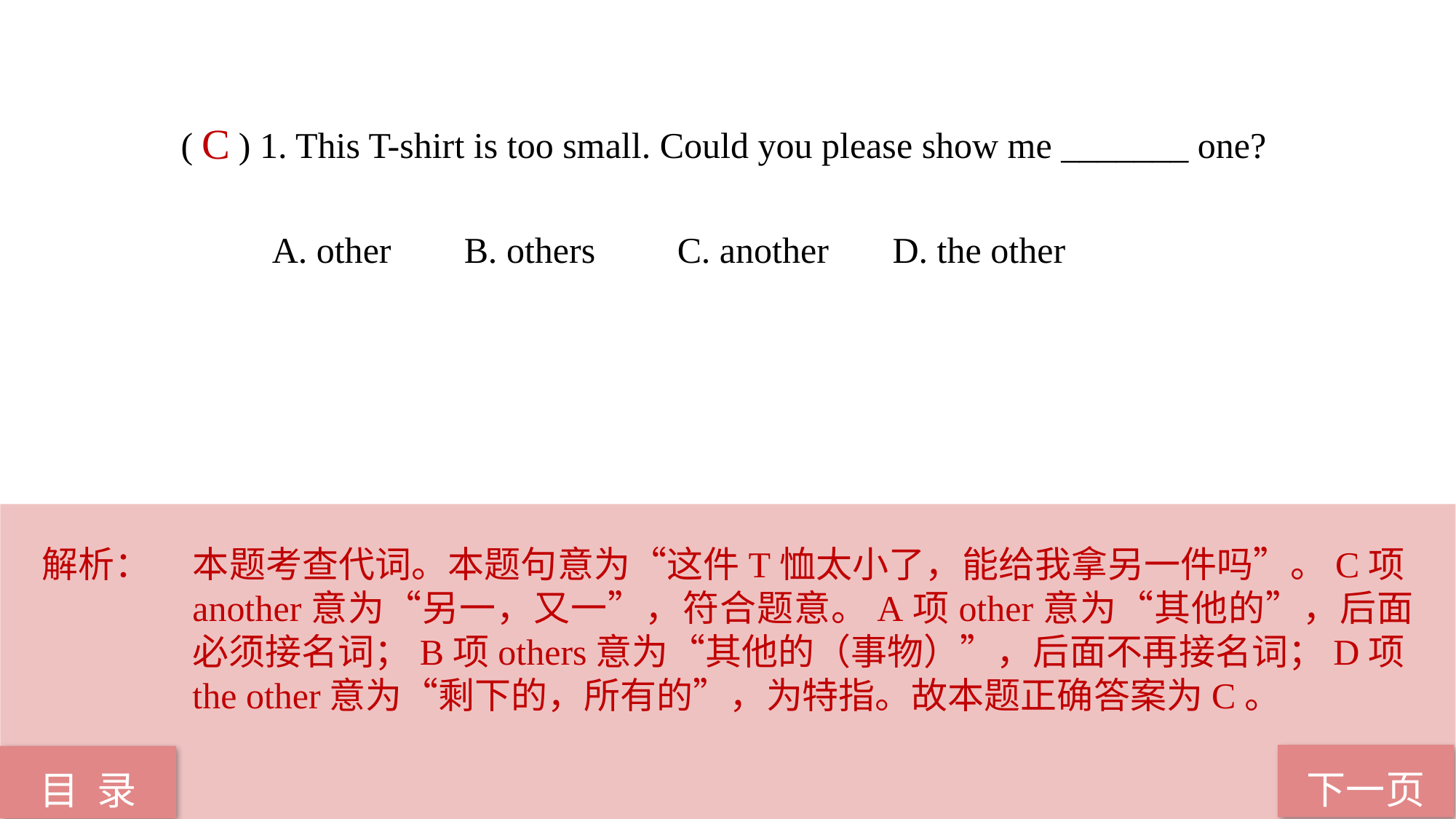

(     ) 1. This T-shirt is too small. Could you please show me _______ one?

          A. other        B. others         C. another       D. the other
C
解析：	本题考查代词。本题句意为“这件T恤太小了，能给我拿另一件吗”。C项another意为“另一，又一”，符合题意。A项other意为“其他的”，后面必须接名词；B项others意为“其他的（事物）”，后面不再接名词；D项the other意为“剩下的，所有的”，为特指。故本题正确答案为C。